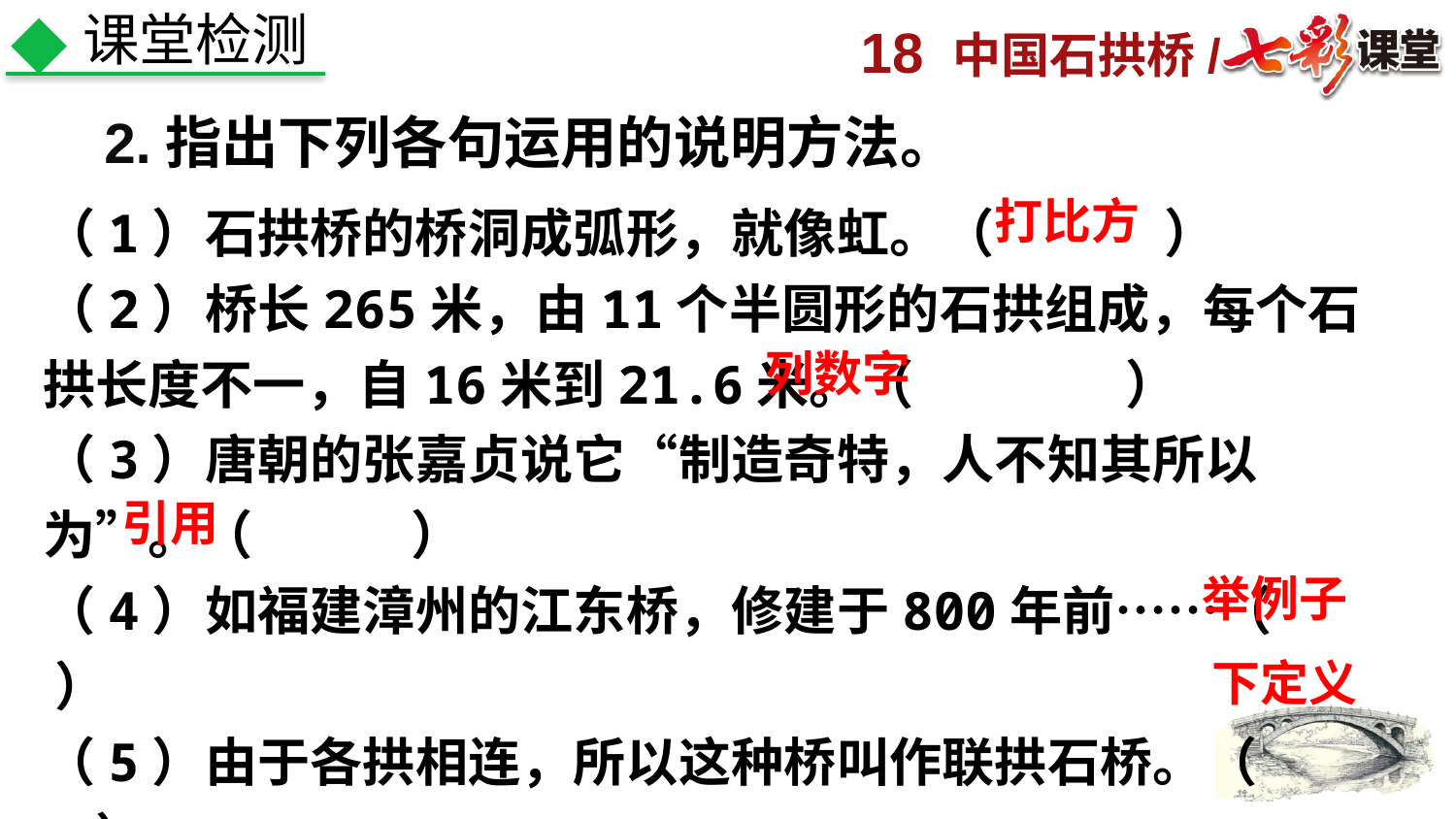

课堂检测

2.指出下列各句运用的说明方法。
（1）石拱桥的桥洞成弧形，就像虹。（　 　　）
（2）桥长265米，由11个半圆形的石拱组成，每个石拱长度不一，自16米到21.6米。（　　　　）
（3）唐朝的张嘉贞说它“制造奇特，人不知其所以为”。（　　　）
（4）如福建漳州的江东桥，修建于800年前……（　   ）
（5）由于各拱相连，所以这种桥叫作联拱石桥。（　　）
打比方
列数字
引用
举例子
下定义